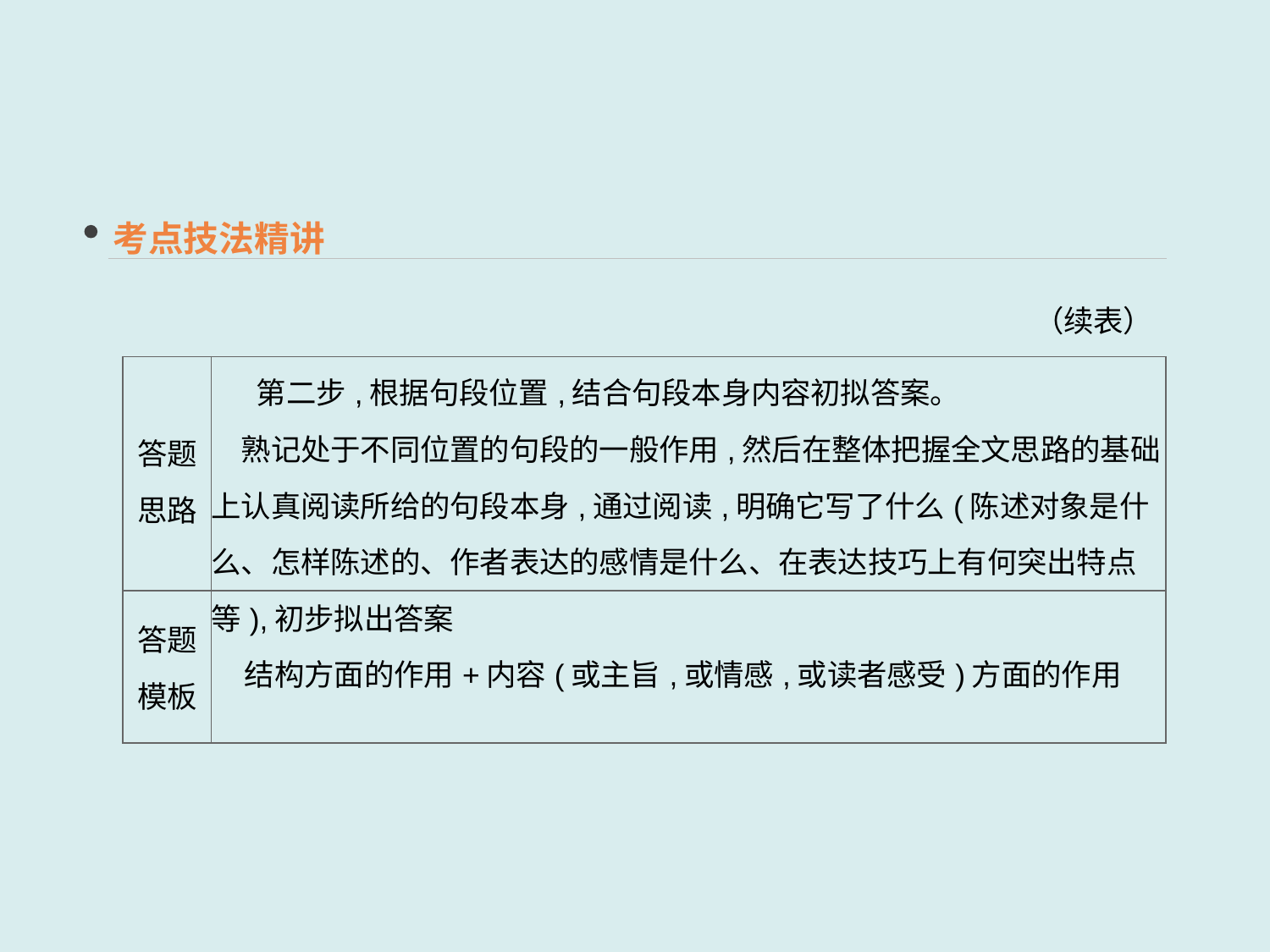

考点技法精讲

（续表）
| 答题 思路 | 第二步,根据句段位置,结合句段本身内容初拟答案。 　熟记处于不同位置的句段的一般作用,然后在整体把握全文思路的基础上认真阅读所给的句段本身,通过阅读,明确它写了什么(陈述对象是什么、怎样陈述的、作者表达的感情是什么、在表达技巧上有何突出特点等),初步拟出答案 |
| --- | --- |
| 答题 模板 | 结构方面的作用+内容(或主旨,或情感,或读者感受)方面的作用 |